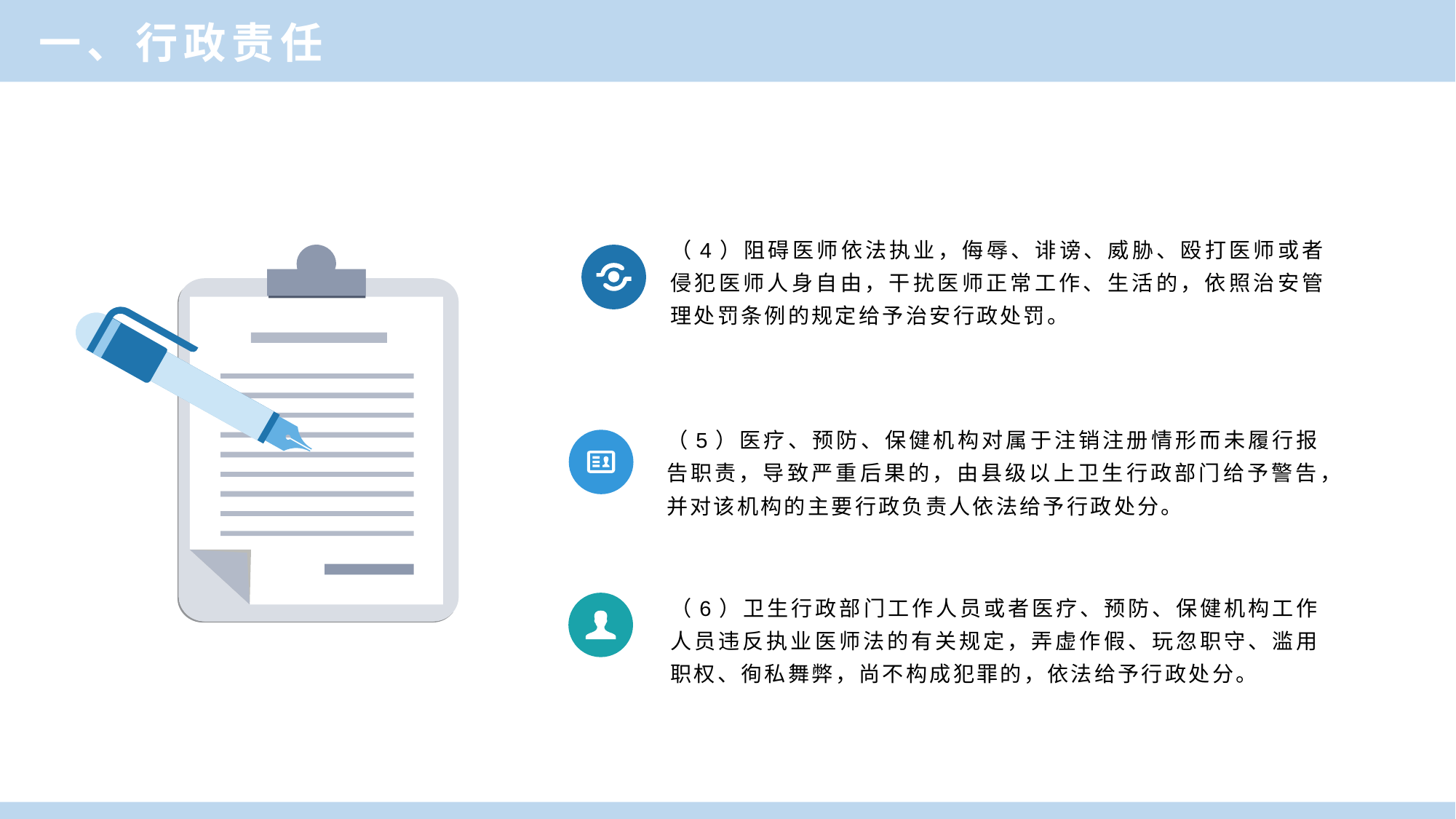

一、行政责任
（4）阻碍医师依法执业，侮辱、诽谤、威胁、殴打医师或者侵犯医师人身自由，干扰医师正常工作、生活的，依照治安管理处罚条例的规定给予治安行政处罚。

（5）医疗、预防、保健机构对属于注销注册情形而未履行报告职责，导致严重后果的，由县级以上卫生行政部门给予警告，并对该机构的主要行政负责人依法给予行政处分。

（6）卫生行政部门工作人员或者医疗、预防、保健机构工作人员违反执业医师法的有关规定，弄虚作假、玩忽职守、滥用职权、徇私舞弊，尚不构成犯罪的，依法给予行政处分。